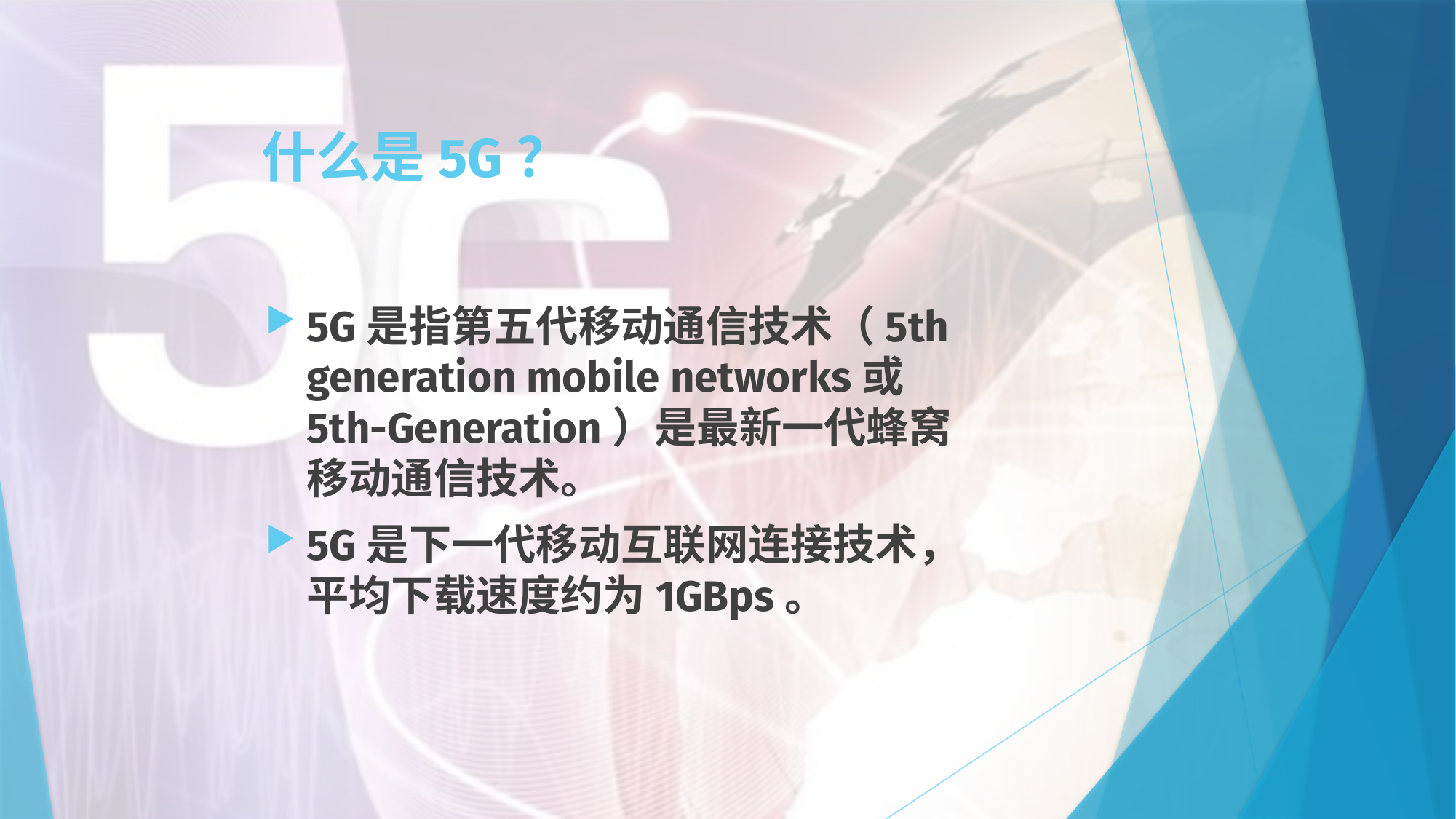

# 什么是5G？
5G是指第五代移动通信技术（5th generation mobile networks或5th-Generation）是最新一代蜂窝移动通信技术。
5G是下一代移动互联网连接技术，平均下载速度约为1GBps。